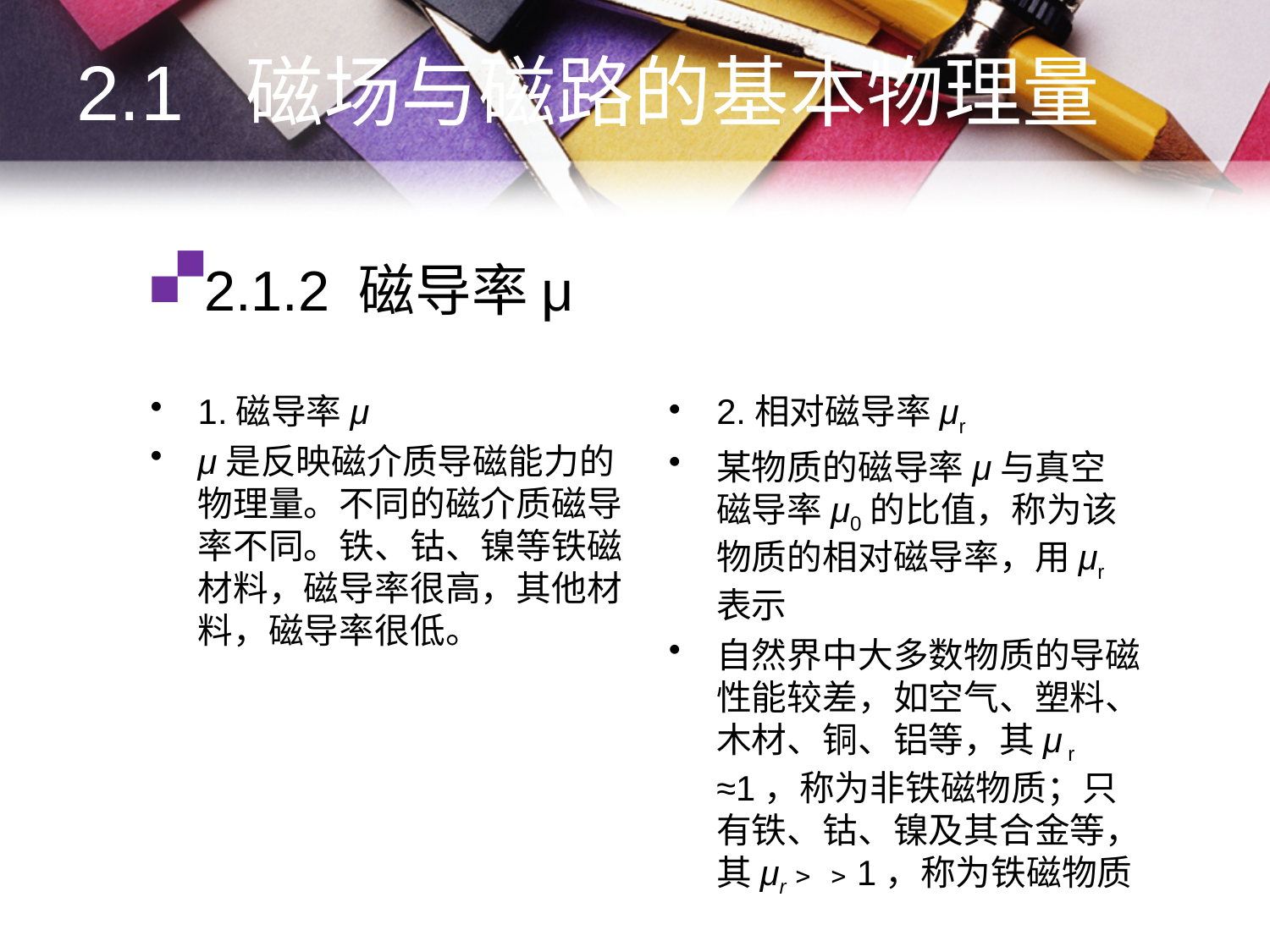

2.1  磁场与磁路的基本物理量
# 2.1.2 磁导率μ
1.磁导率μ
μ是反映磁介质导磁能力的物理量。不同的磁介质磁导率不同。铁、钴、镍等铁磁材料，磁导率很高，其他材料，磁导率很低。

2.相对磁导率μr
某物质的磁导率μ与真空磁导率μ0的比值，称为该物质的相对磁导率，用μr 表示
自然界中大多数物质的导磁性能较差，如空气、塑料、木材、铜、铝等，其μ r ≈1，称为非铁磁物质；只有铁、钴、镍及其合金等，其μr﹥﹥1，称为铁磁物质